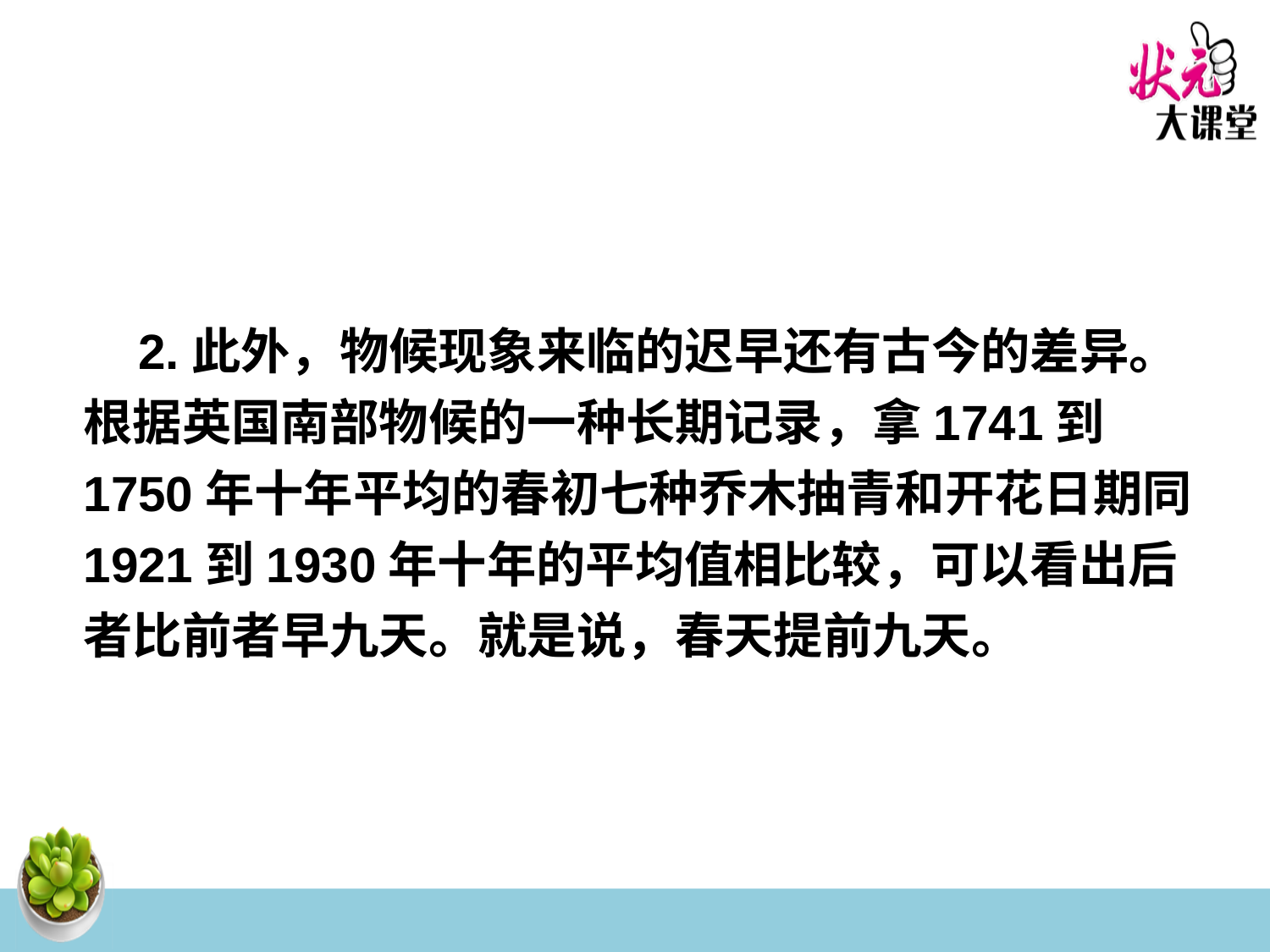

2.此外，物候现象来临的迟早还有古今的差异。根据英国南部物候的一种长期记录，拿1741到1750年十年平均的春初七种乔木抽青和开花日期同1921到1930年十年的平均值相比较，可以看出后者比前者早九天。就是说，春天提前九天。